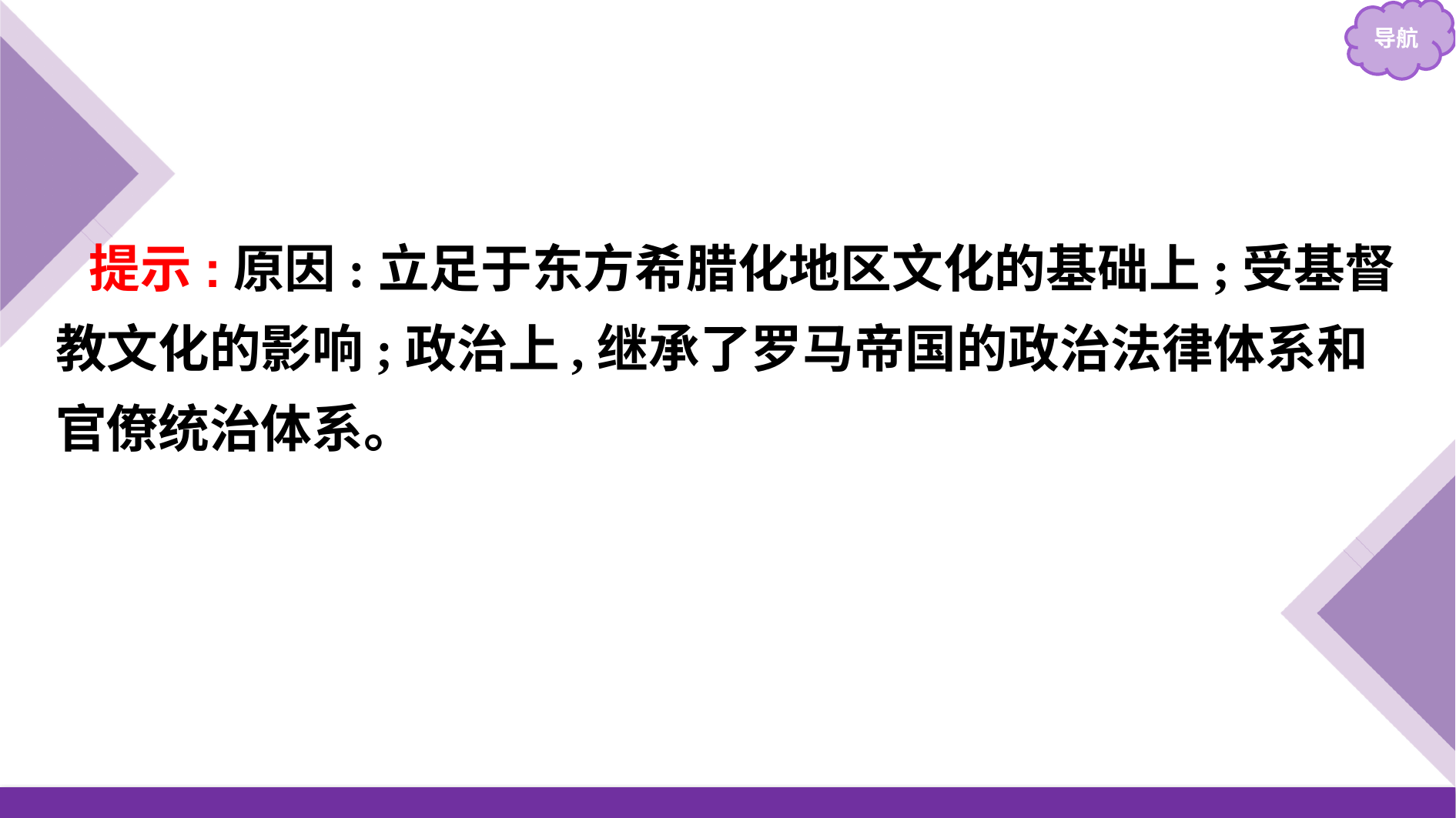

提示:原因:立足于东方希腊化地区文化的基础上;受基督教文化的影响;政治上,继承了罗马帝国的政治法律体系和官僚统治体系。